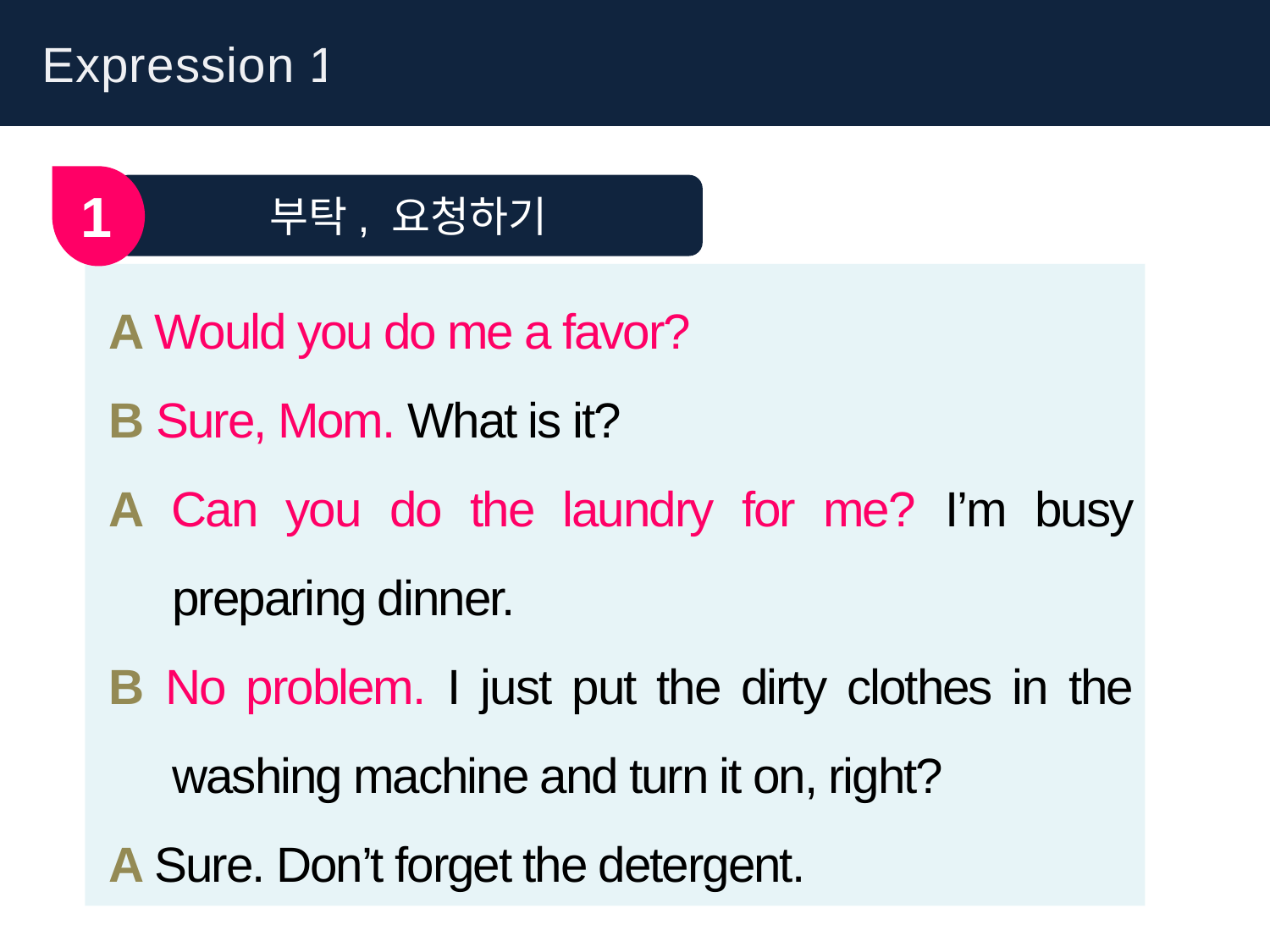

Expression 1

1
부탁, 요청하기
A Would you do me a favor?
B Sure, Mom. What is it?
A Can you do the laundry for me? I’m busy preparing dinner.
B No problem. I just put the dirty clothes in the washing machine and turn it on, right?
A Sure. Don’t forget the detergent.